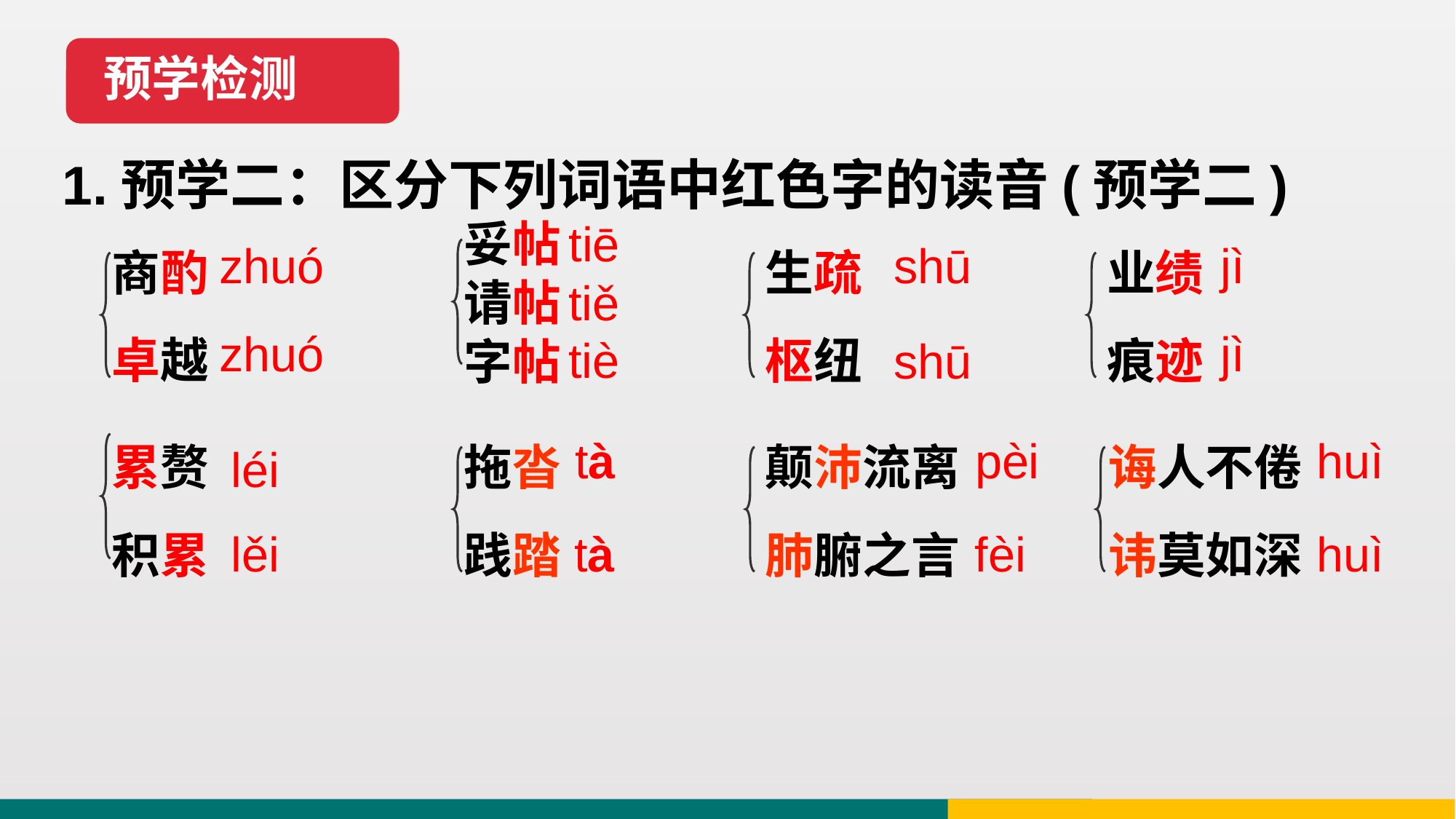

预学检测
1.预学二：区分下列词语中红色字的读音(预学二)
商酌
卓越
妥帖
请帖
字帖
tiē
生疏
枢纽
业绩
痕迹
zhuó
shū
 jì

tiě
jì
zhuó
tiè
shū
累赘
积累
拖沓
践踏
颠沛流离
肺腑之言
诲人不倦
讳莫如深
tà
pèi
huì

léi

tà
lěi
fèi
huì